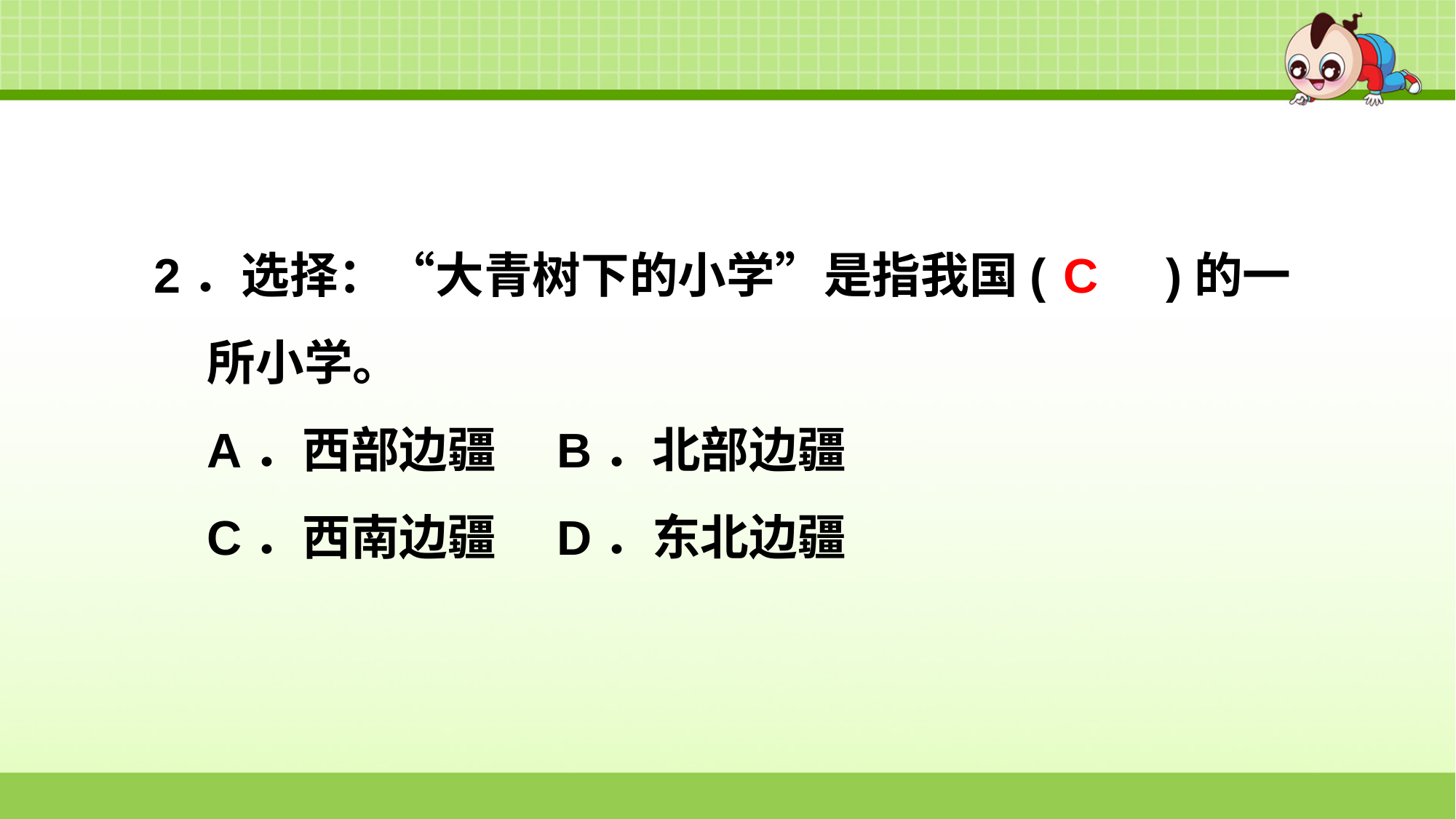

2．选择：“大青树下的小学”是指我国(　　)的一所小学。
A．西部边疆	B．北部边疆
C．西南边疆	D．东北边疆
C